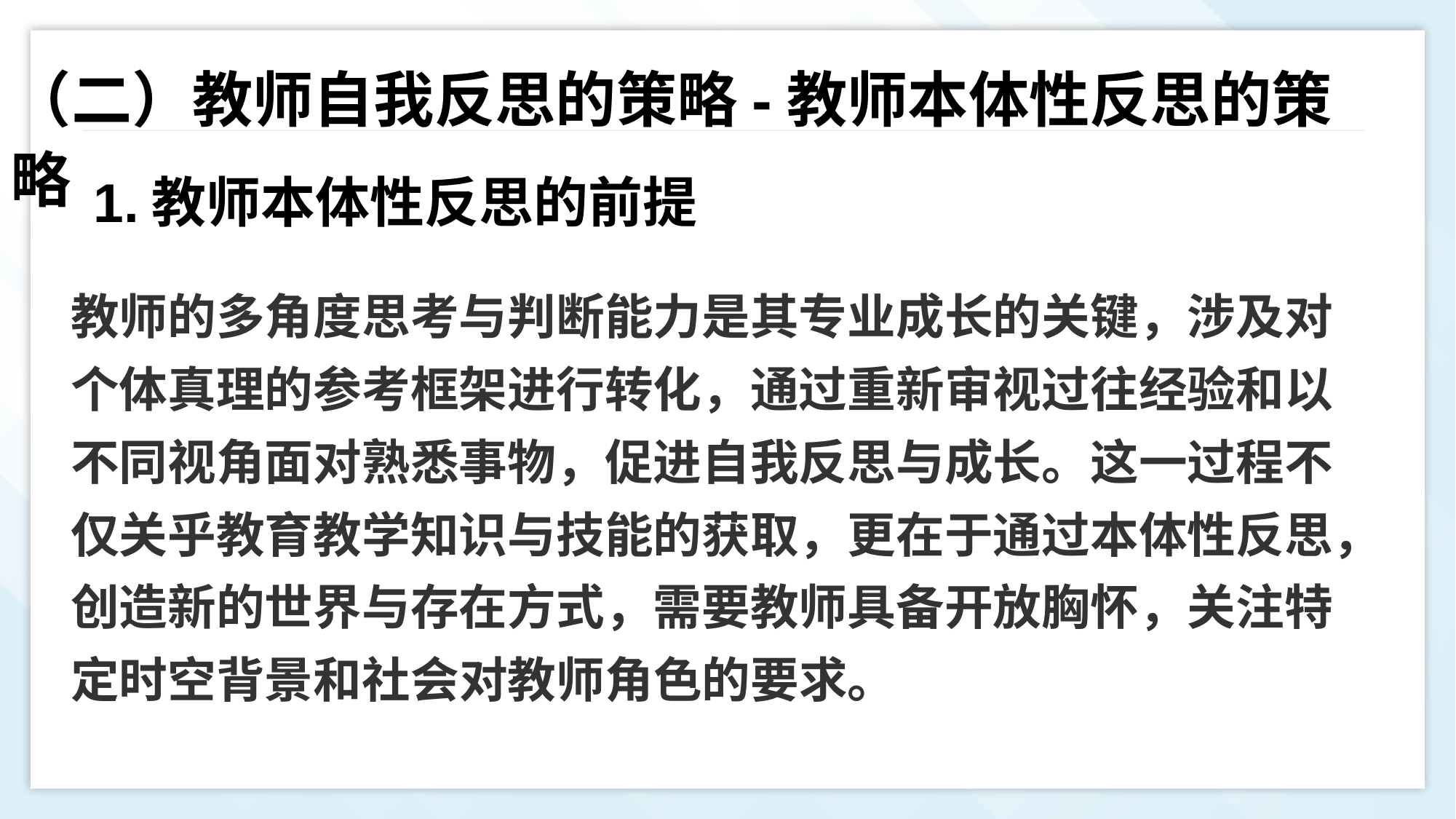

（二）教师自我反思的策略-教师本体性反思的策略
1.教师本体性反思的前提
教师的多角度思考与判断能力是其专业成长的关键，涉及对个体真理的参考框架进行转化，通过重新审视过往经验和以不同视角面对熟悉事物，促进自我反思与成长。这一过程不仅关乎教育教学知识与技能的获取，更在于通过本体性反思，创造新的世界与存在方式，需要教师具备开放胸怀，关注特定时空背景和社会对教师角色的要求。